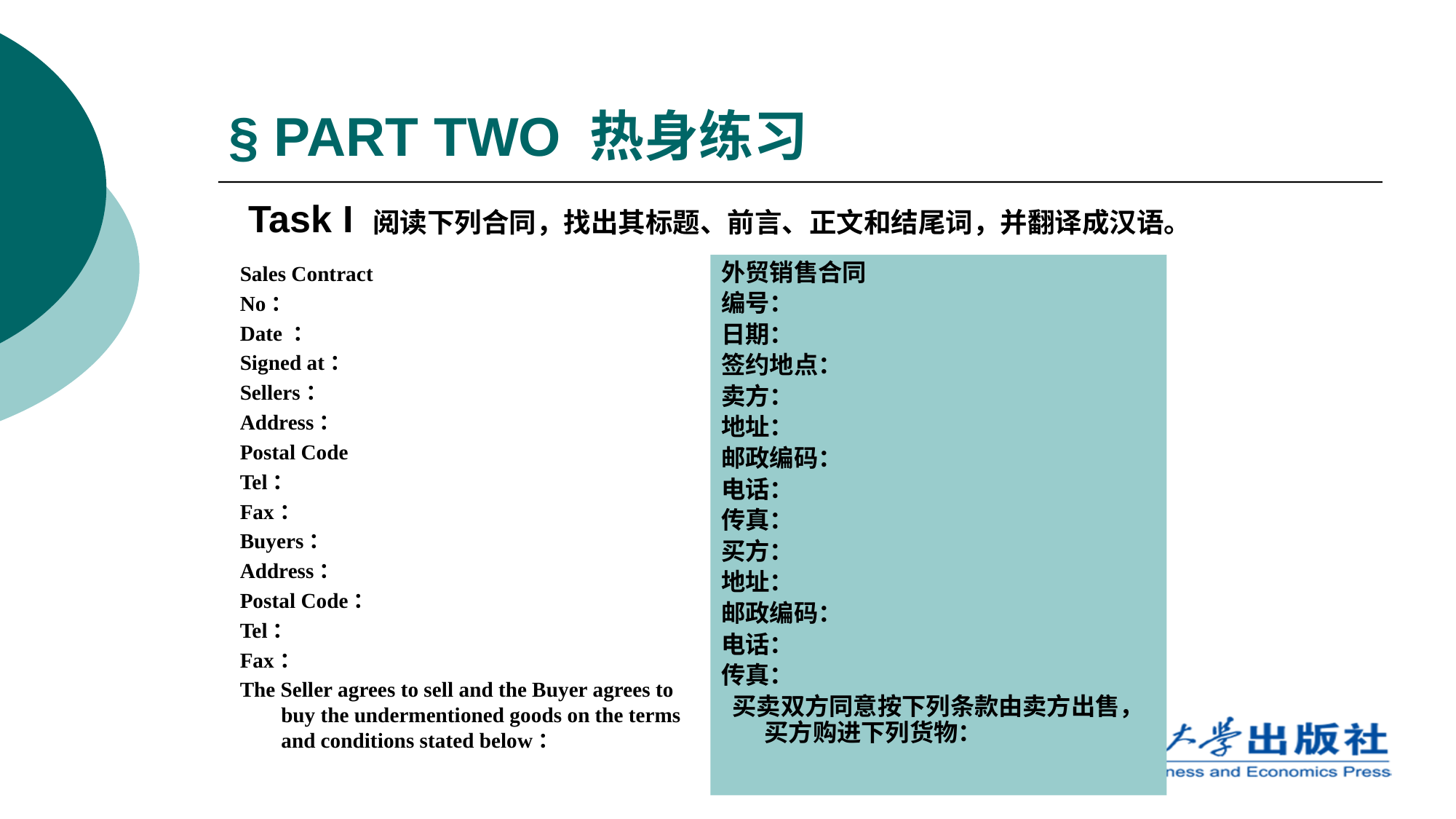

# § PART TWO 热身练习
Task I 阅读下列合同，找出其标题、前言、正文和结尾词，并翻译成汉语。
Sales Contract
No：
Date ：
Signed at：
Sellers：
Address：
Postal Code
Tel：
Fax：
Buyers：
Address：
Postal Code：
Tel：
Fax：
The Seller agrees to sell and the Buyer agrees to buy the undermentioned goods on the terms and conditions stated below：
外贸销售合同
编号：
日期：
签约地点：
卖方：
地址：
邮政编码：
电话：
传真：
买方：
地址：
邮政编码：
电话：
传真：
 买卖双方同意按下列条款由卖方出售，买方购进下列货物：